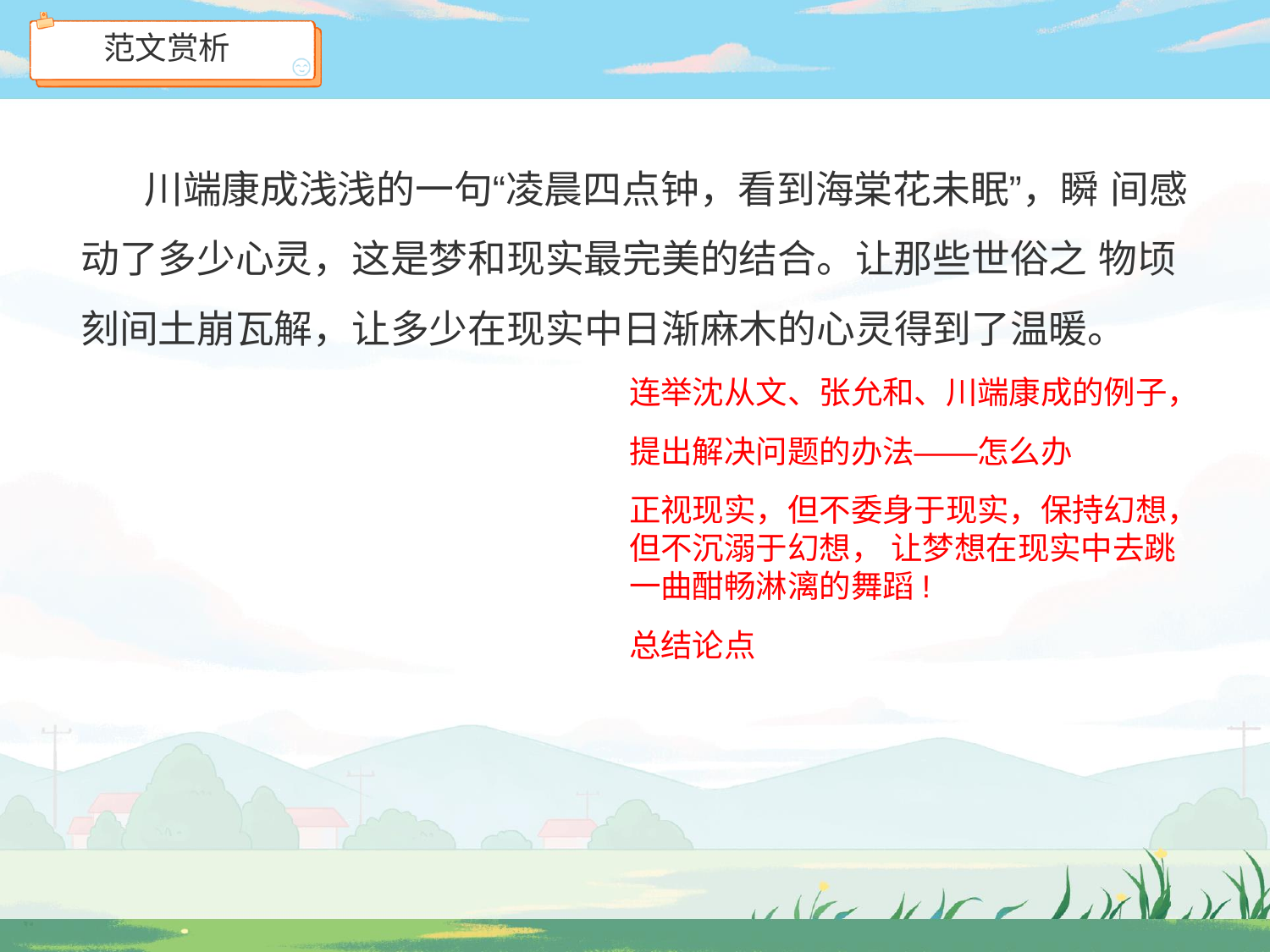

范文赏析
# 川端康成浅浅的一句“凌晨四点钟，看到海棠花未眠”，瞬 间感动了多少心灵，这是梦和现实最完美的结合。让那些世俗之 物顷刻间土崩瓦解，让多少在现实中日渐麻木的心灵得到了温暖。
连举沈从文、张允和、川端康成的例子，
提出解决问题的办法——怎么办
正视现实，但不委身于现实，保持幻想，但不沉溺于幻想， 让梦想在现实中去跳一曲酣畅淋漓的舞蹈!
总结论点